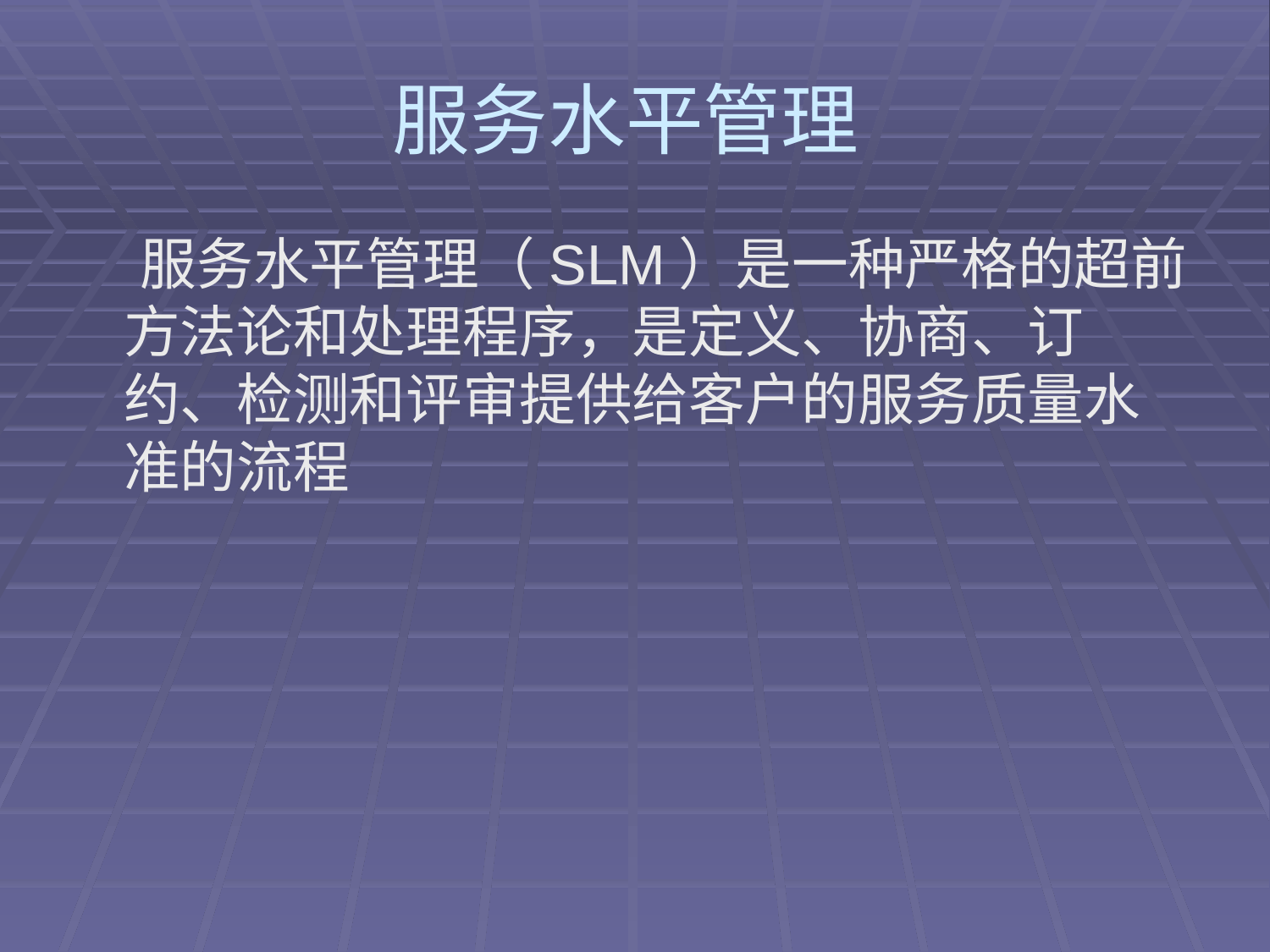

# 服务水平管理
    服务水平管理（SLM）是一种严格的超前方法论和处理程序，是定义、协商、订约、检测和评审提供给客户的服务质量水准的流程